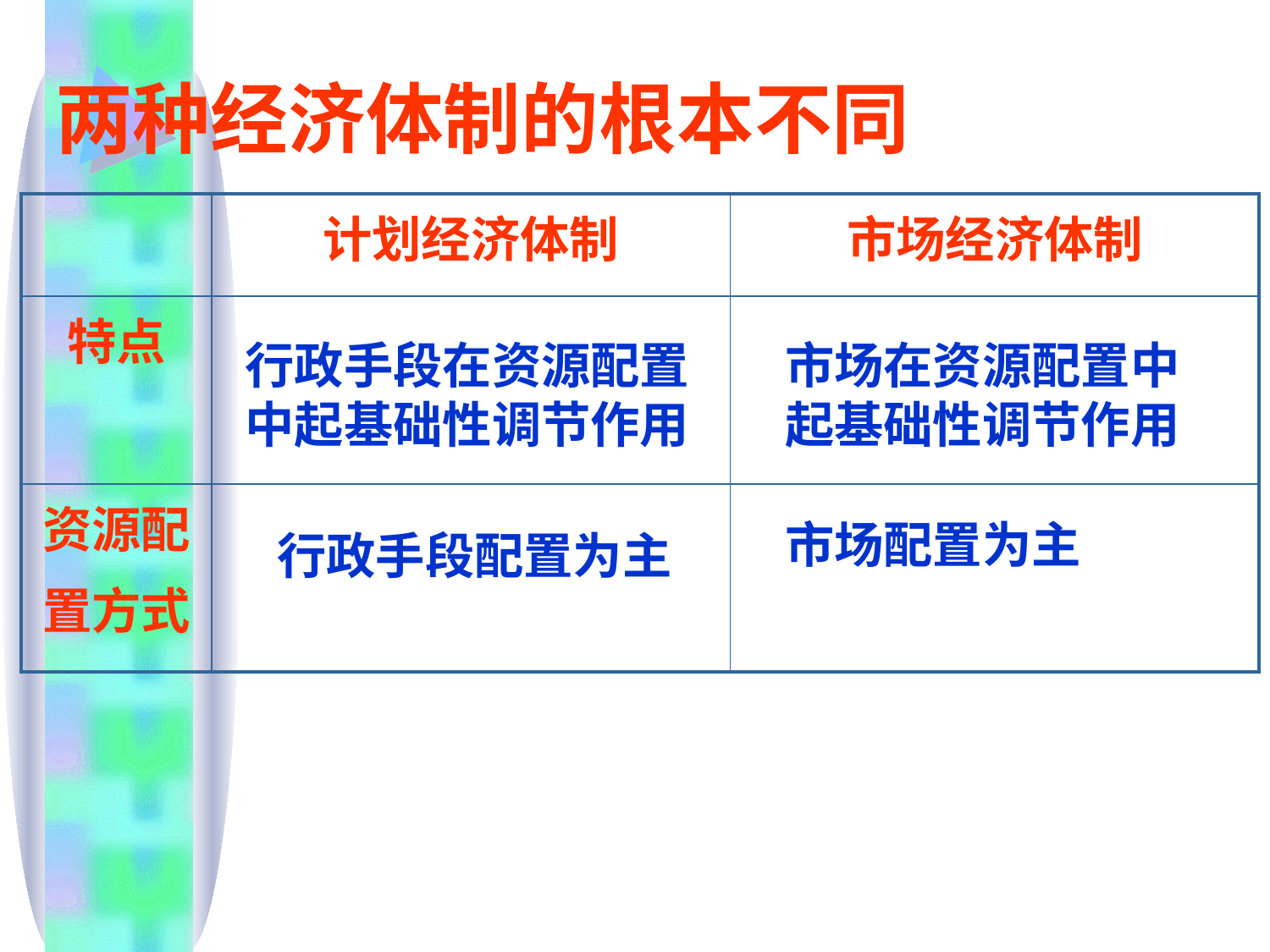

# 两种经济体制的根本不同

|  | 计划经济体制 | 市场经济体制 |
| --- | --- | --- |
| 特点 |  |  |
| 资源配 置方式 |  |  |
行政手段在资源配置中起基础性调节作用
市场在资源配置中起基础性调节作用
市场配置为主
行政手段配置为主